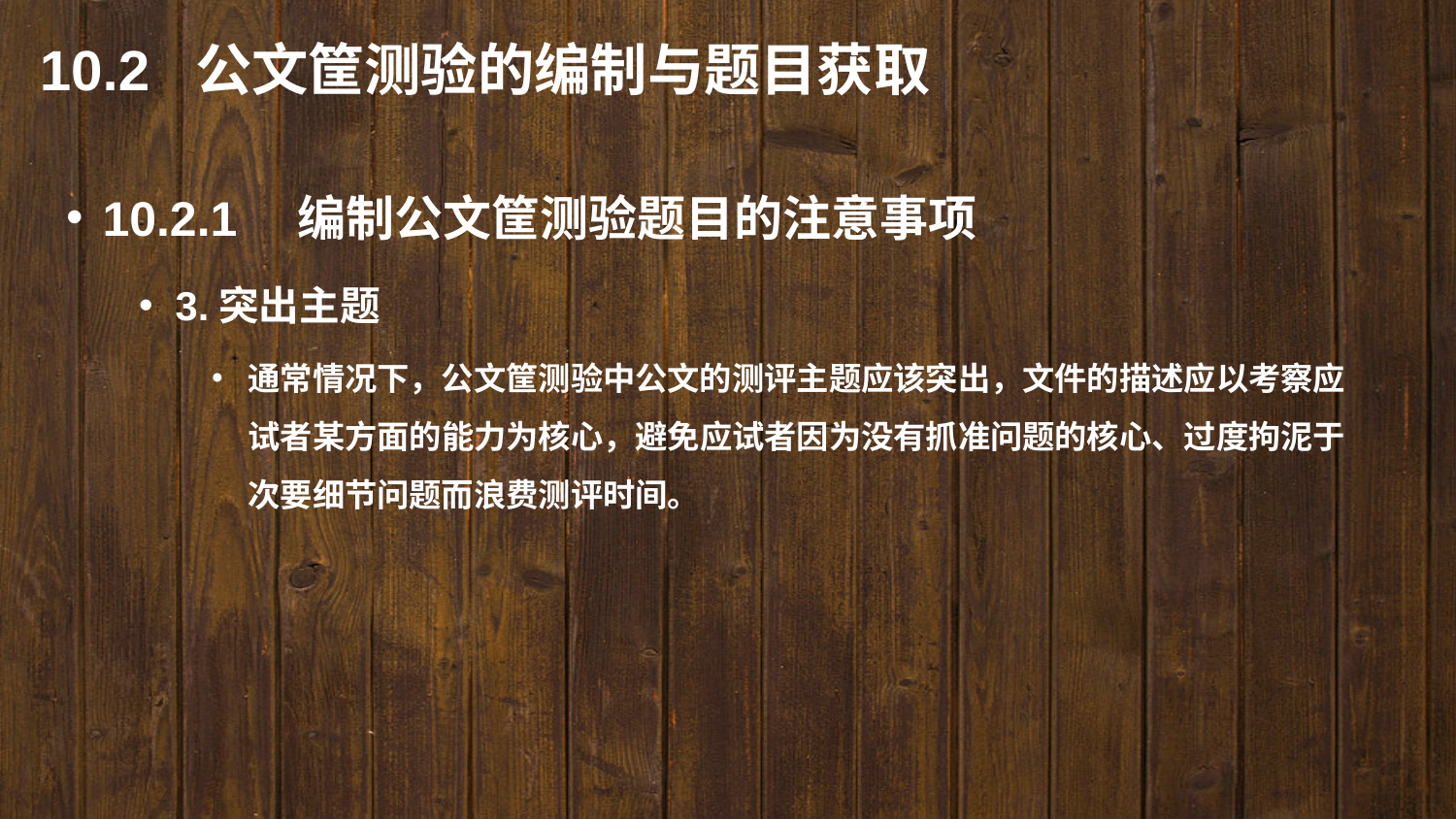

10.2  公文筐测验的编制与题目获取
10.2.1　编制公文筐测验题目的注意事项
3.突出主题
通常情况下，公文筐测验中公文的测评主题应该突出，文件的描述应以考察应试者某方面的能力为核心，避免应试者因为没有抓准问题的核心、过度拘泥于次要细节问题而浪费测评时间。